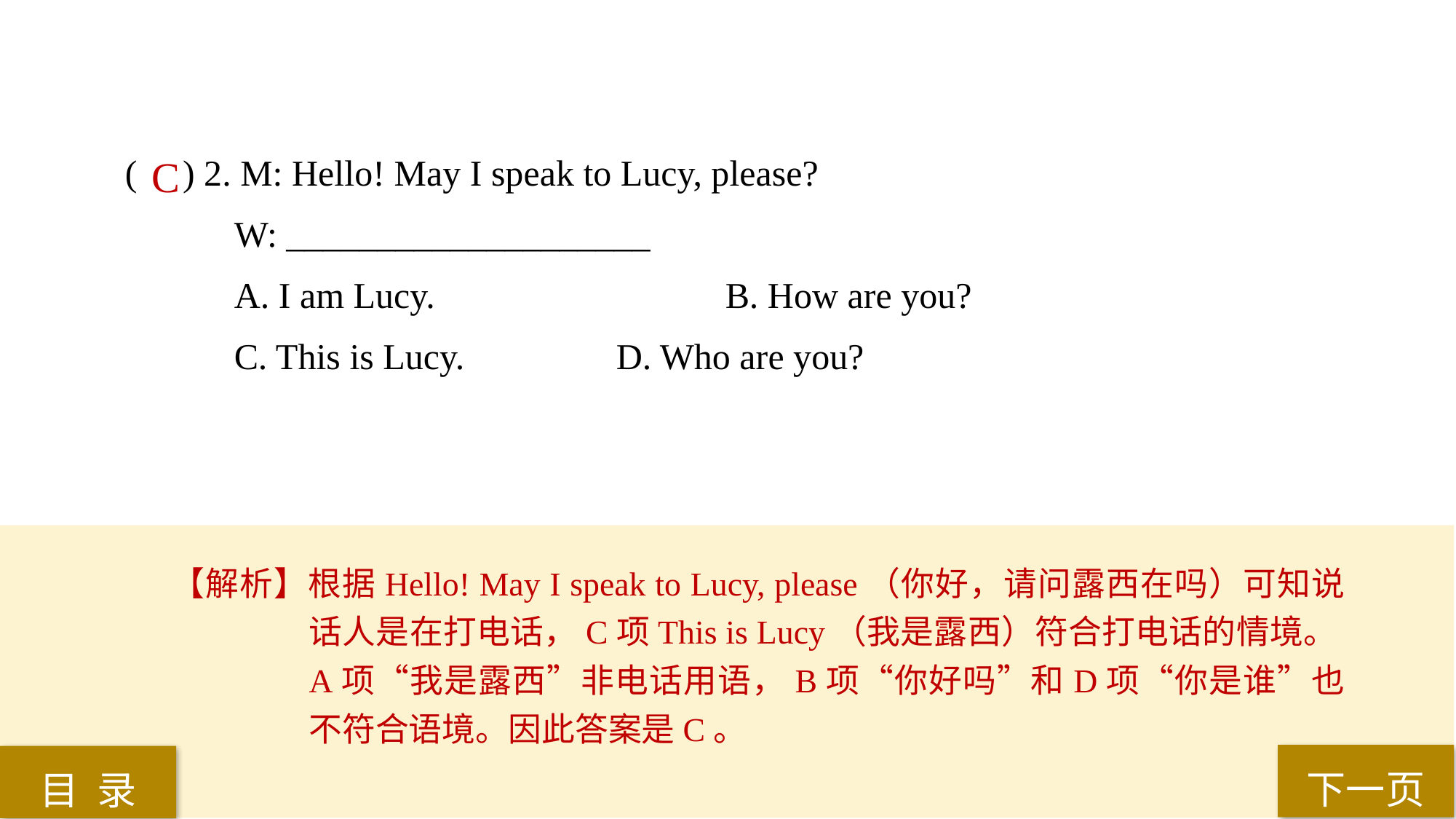

(     ) 2. M: Hello! May I speak to Lucy, please?
W: ____________________
A. I am Lucy. 			B. How are you?
C. This is Lucy. 		D. Who are you?
 C
【解析】根据Hello! May I speak to Lucy, please（你好，请问露西在吗）可知说话人是在打电话，C项This is Lucy（我是露西）符合打电话的情境。A项“我是露西”非电话用语，B项“你好吗”和D项“你是谁”也不符合语境。因此答案是C。